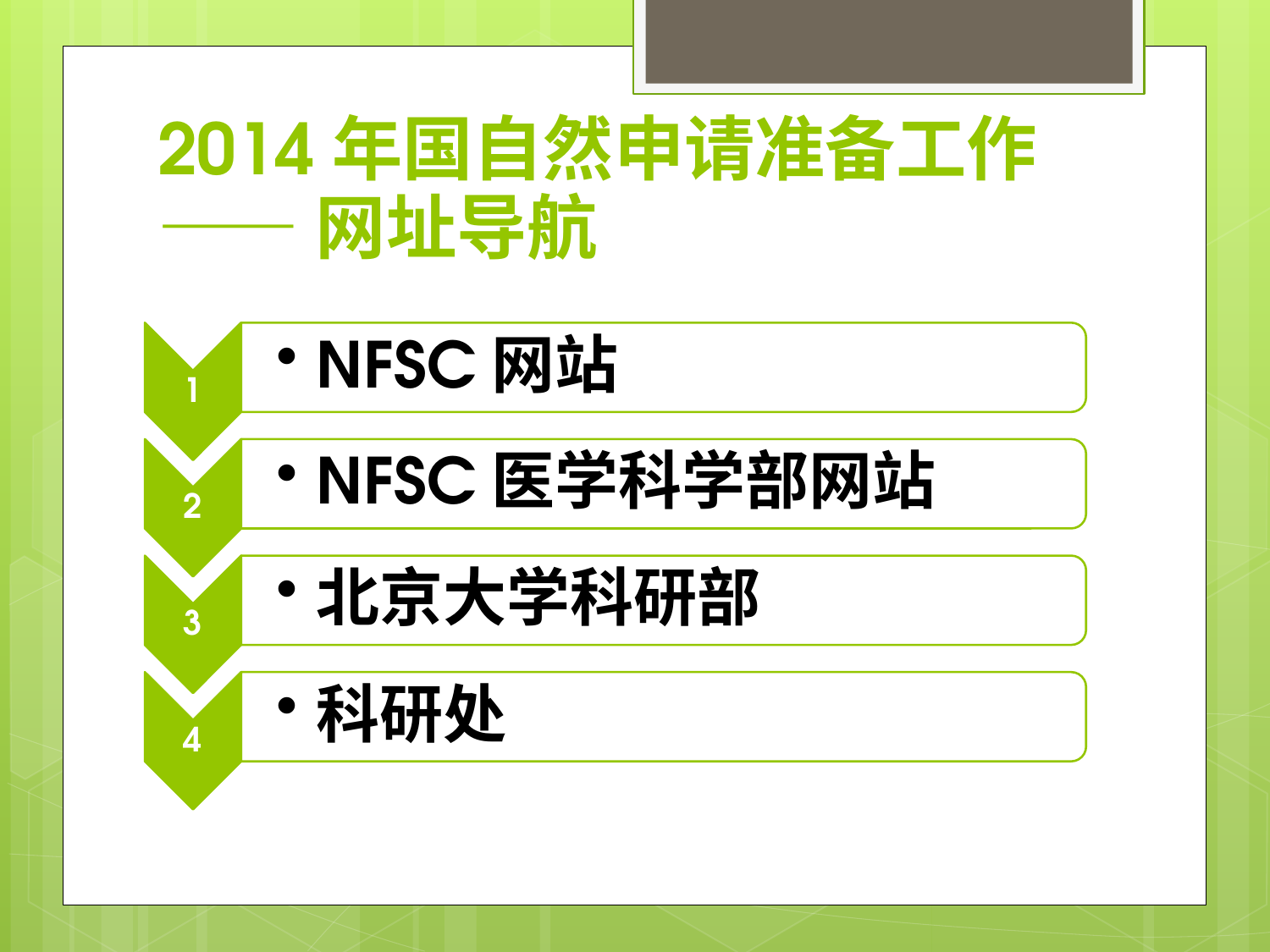

2014年国自然申请准备工作
# ——网址导航
1
NFSC网站
2
NFSC医学科学部网站
3
北京大学科研部
4
科研处